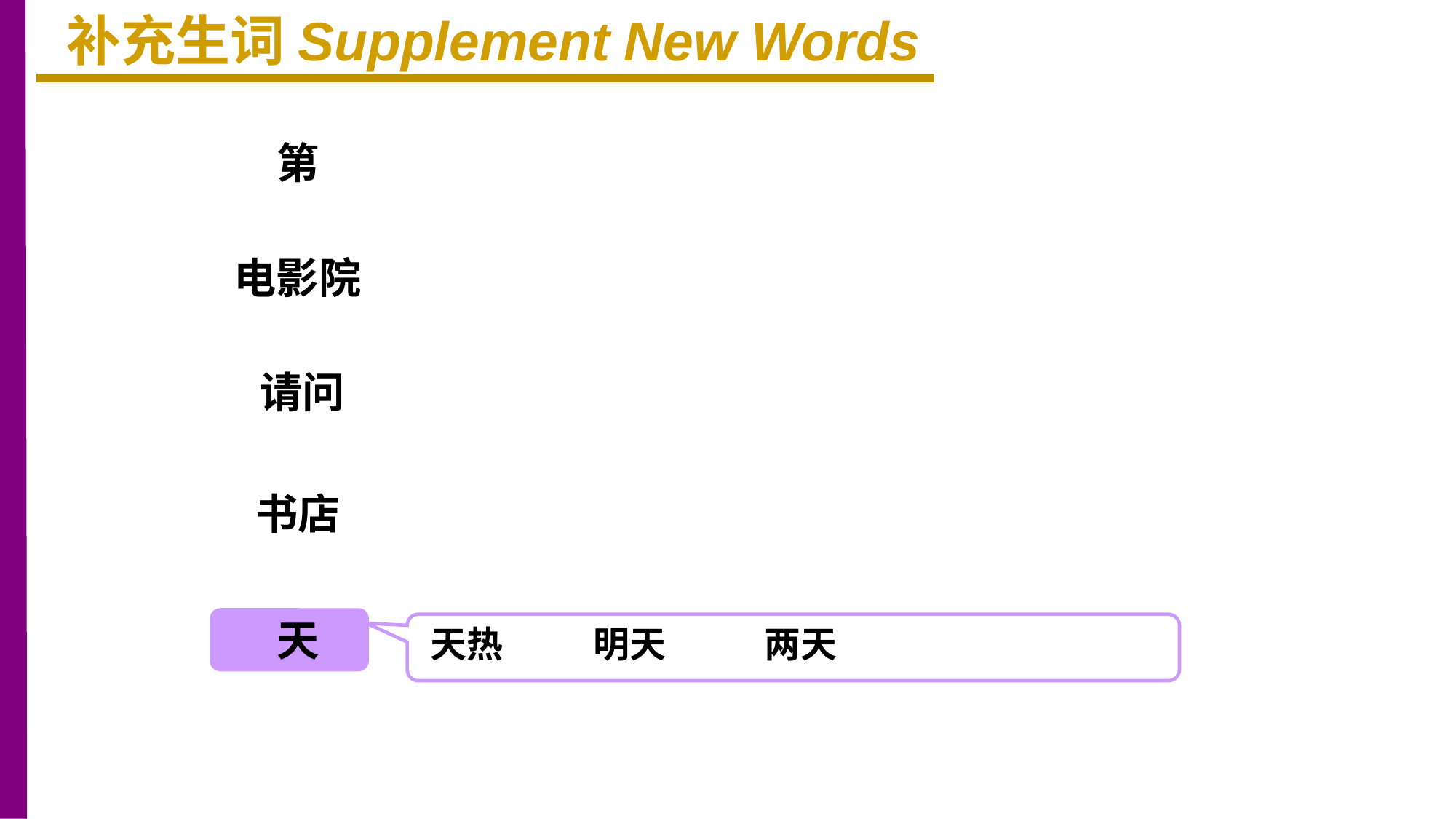

补充生词Supplement New Words
第
电影院
请问
书店

天

天热           明天            两天